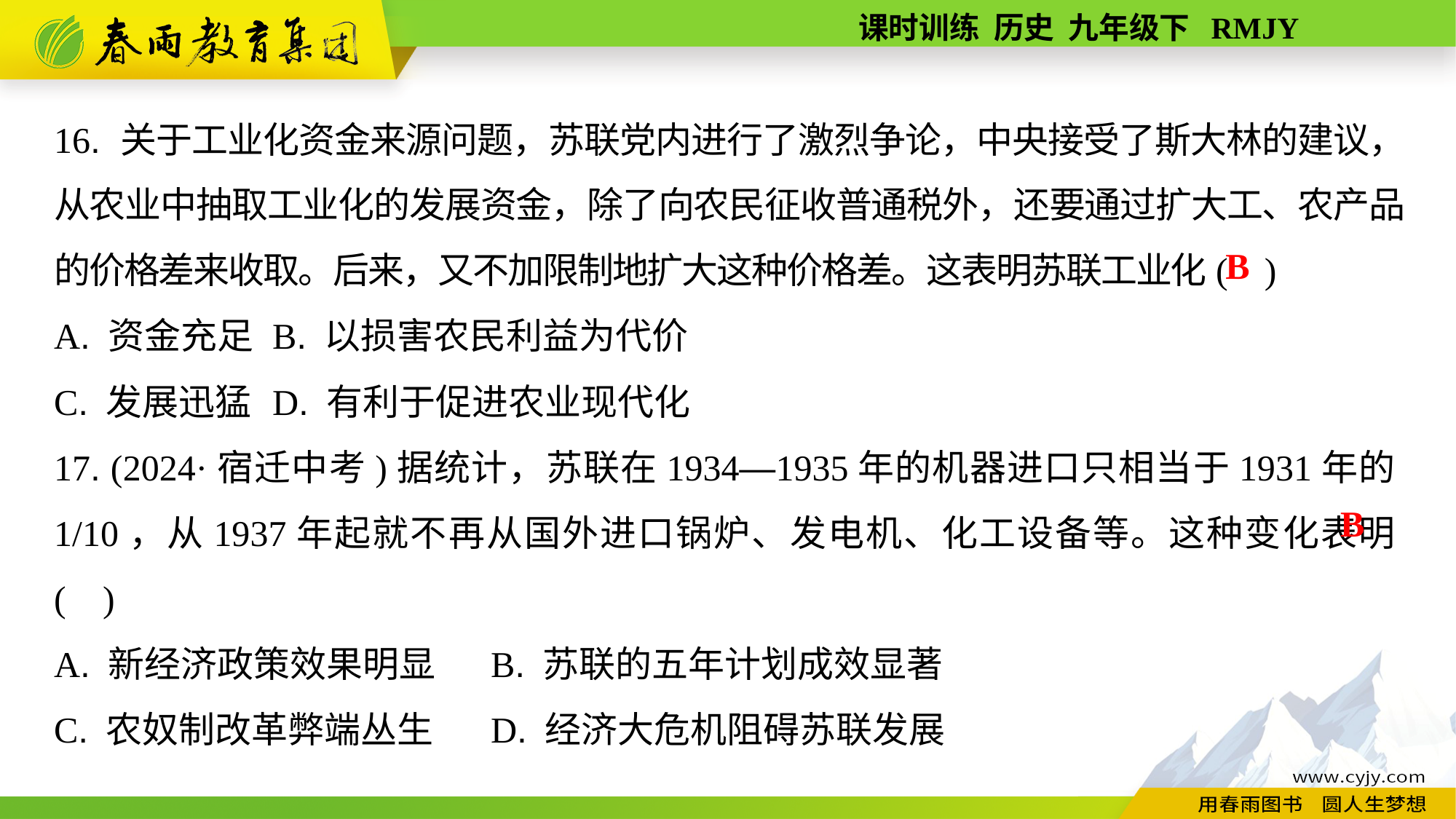

16. 关于工业化资金来源问题，苏联党内进行了激烈争论，中央接受了斯大林的建议，从农业中抽取工业化的发展资金，除了向农民征收普通税外，还要通过扩大工、农产品的价格差来收取。后来，又不加限制地扩大这种价格差。这表明苏联工业化(     )
A. 资金充足	B. 以损害农民利益为代价
C. 发展迅猛	D. 有利于促进农业现代化
17. (2024·宿迁中考)据统计，苏联在1934—1935年的机器进口只相当于1931年的1/10，从1937年起就不再从国外进口锅炉、发电机、化工设备等。这种变化表明(    )
A. 新经济政策效果明显	B. 苏联的五年计划成效显著
C. 农奴制改革弊端丛生	D. 经济大危机阻碍苏联发展
B
B